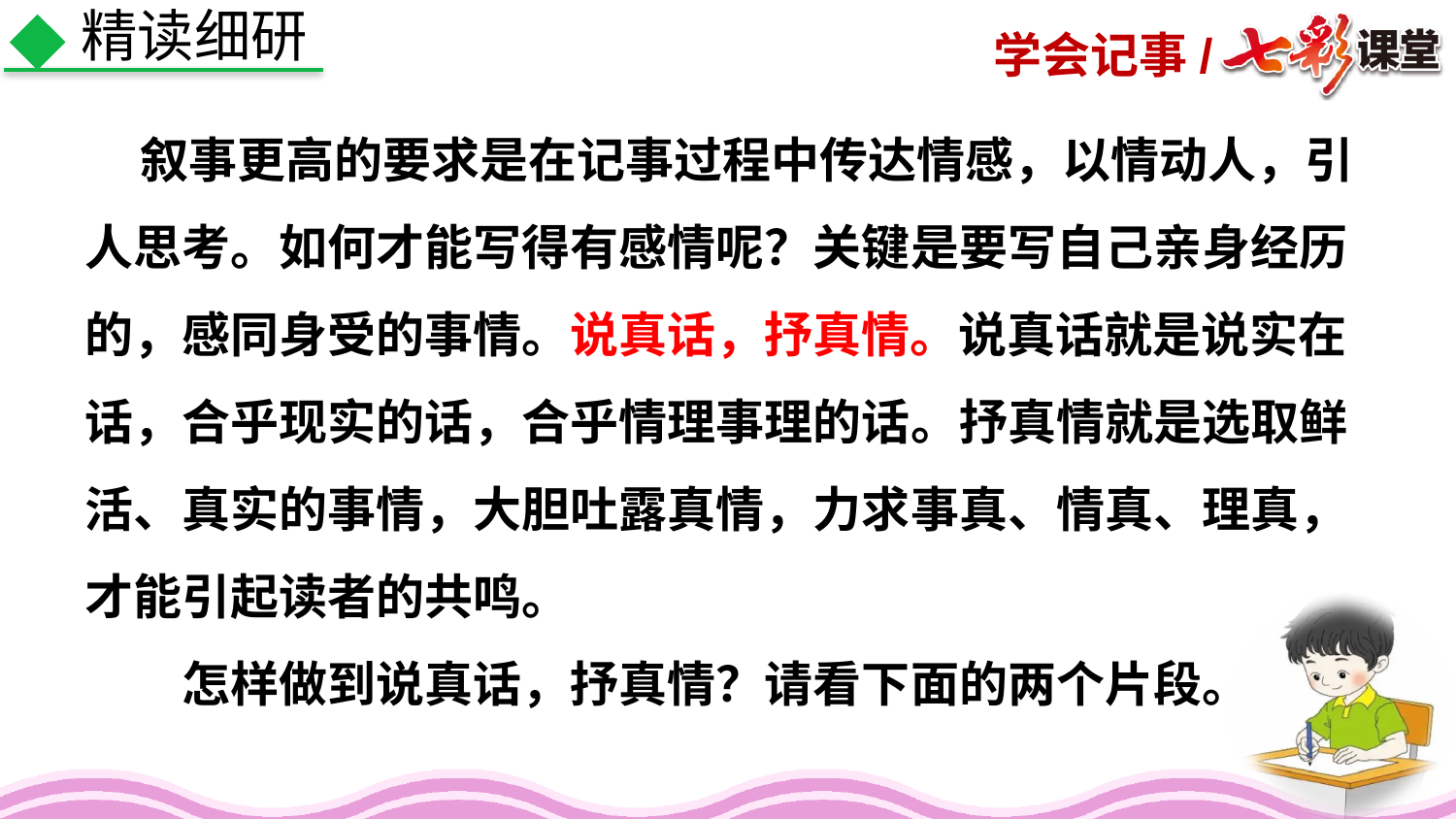

精读细研

    叙事更高的要求是在记事过程中传达情感，以情动人，引人思考。如何才能写得有感情呢？关键是要写自己亲身经历的，感同身受的事情。说真话，抒真情。说真话就是说实在话，合乎现实的话，合乎情理事理的话。抒真情就是选取鲜活、真实的事情，大胆吐露真情，力求事真、情真、理真，才能引起读者的共鸣。
　　怎样做到说真话，抒真情？请看下面的两个片段。